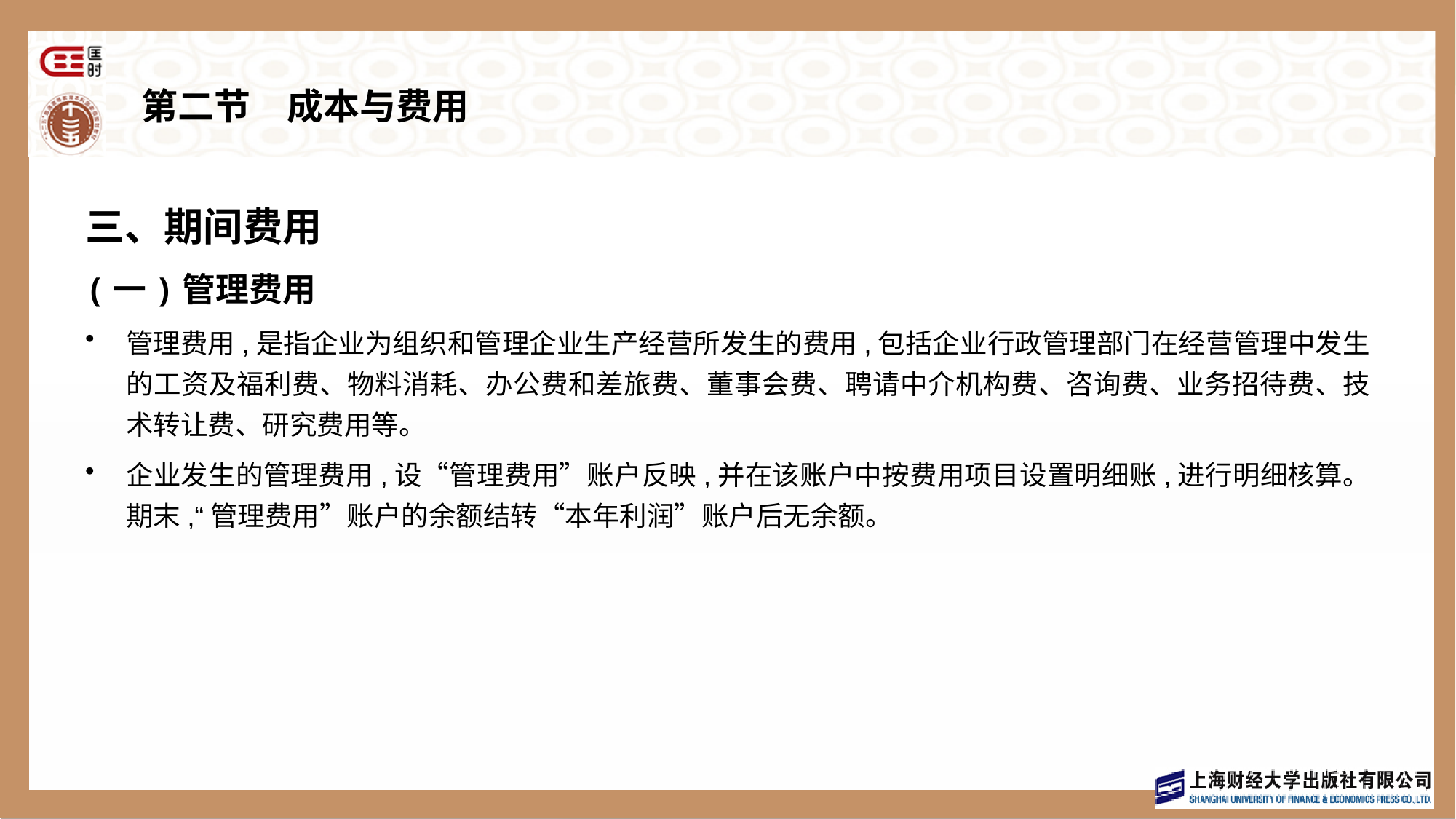

# 第二节　成本与费用
三、期间费用
(一)管理费用
管理费用,是指企业为组织和管理企业生产经营所发生的费用,包括企业行政管理部门在经营管理中发生的工资及福利费、物料消耗、办公费和差旅费、董事会费、聘请中介机构费、咨询费、业务招待费、技术转让费、研究费用等。
企业发生的管理费用,设“管理费用”账户反映,并在该账户中按费用项目设置明细账,进行明细核算。期末,“管理费用”账户的余额结转“本年利润”账户后无余额。